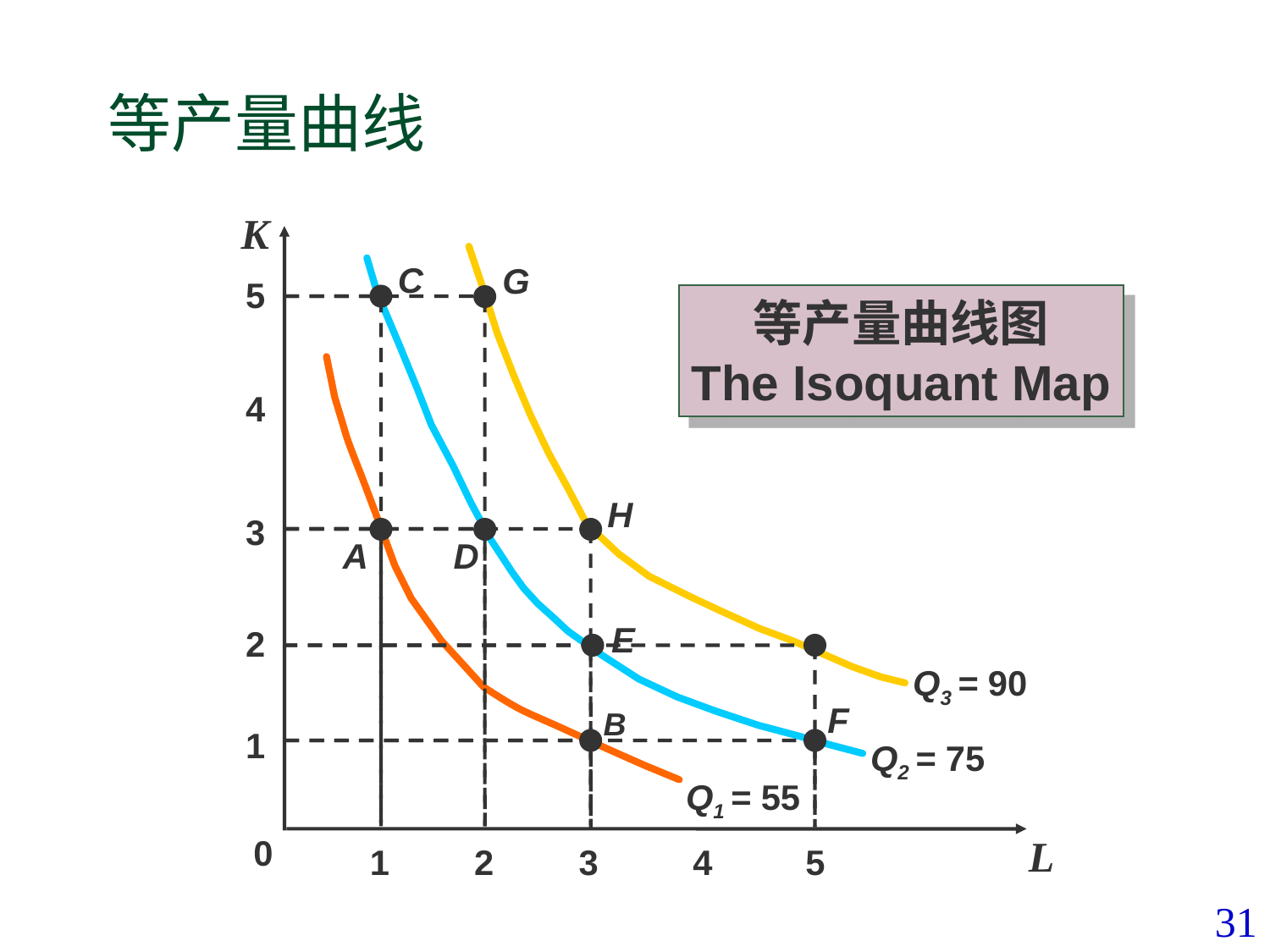

# 等产量曲线

K

5
4
3
2
1
L
0

1
2
3
4
5

Q3 = 90
C

G

Q2 = 75
等产量曲线图
The Isoquant Map

Q1 = 55
H

D

A

I

E

F

B

31